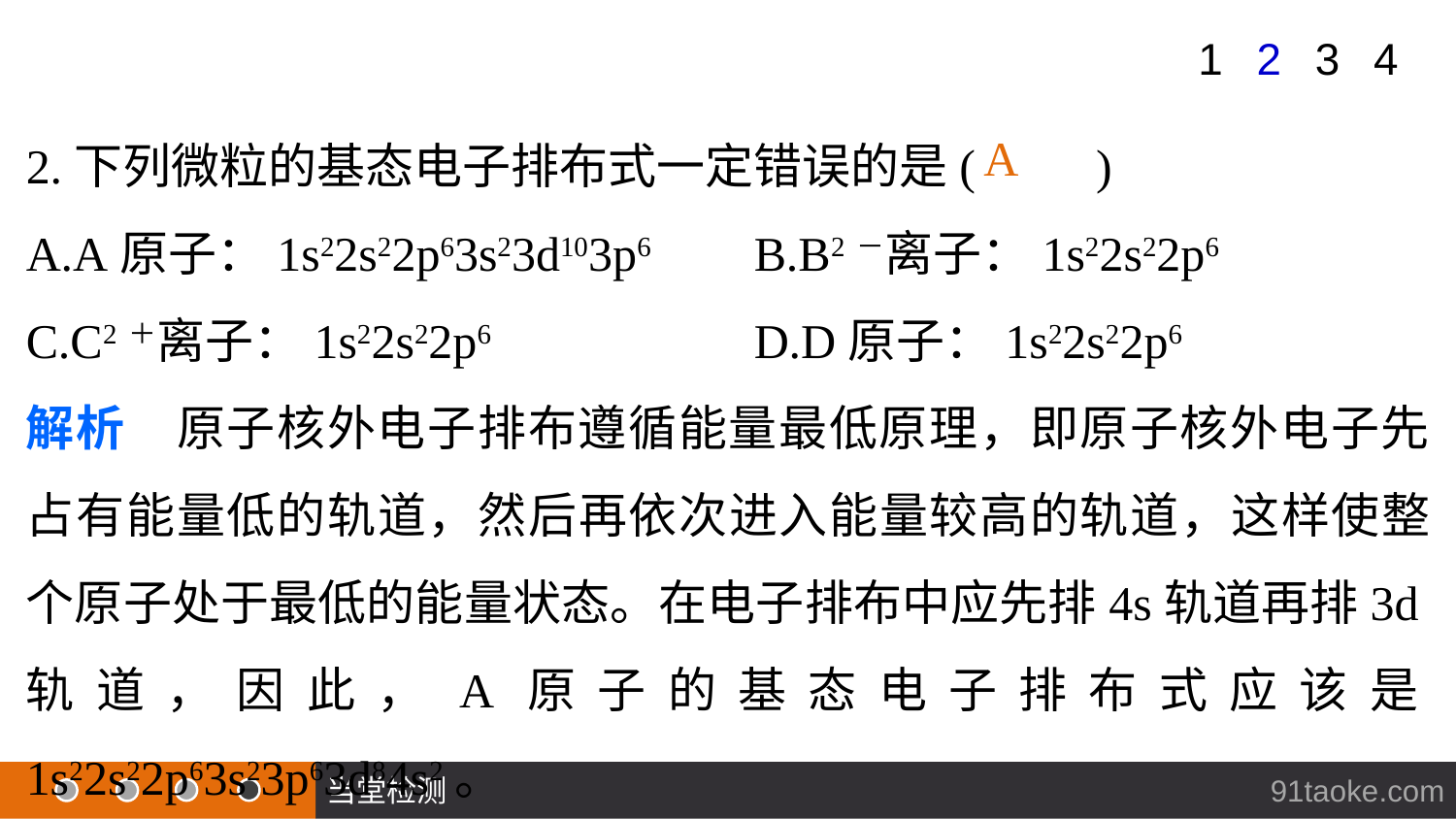

1
2
3
4
2.下列微粒的基态电子排布式一定错误的是(　　)
A.A原子：1s22s22p63s23d103p6	B.B2－离子：1s22s22p6
C.C2＋离子：1s22s22p6		D.D原子：1s22s22p6
解析　原子核外电子排布遵循能量最低原理，即原子核外电子先占有能量低的轨道，然后再依次进入能量较高的轨道，这样使整个原子处于最低的能量状态。在电子排布中应先排4s轨道再排3d轨道，因此，A原子的基态电子排布式应该是1s22s22p63s23p63d84s2。
A